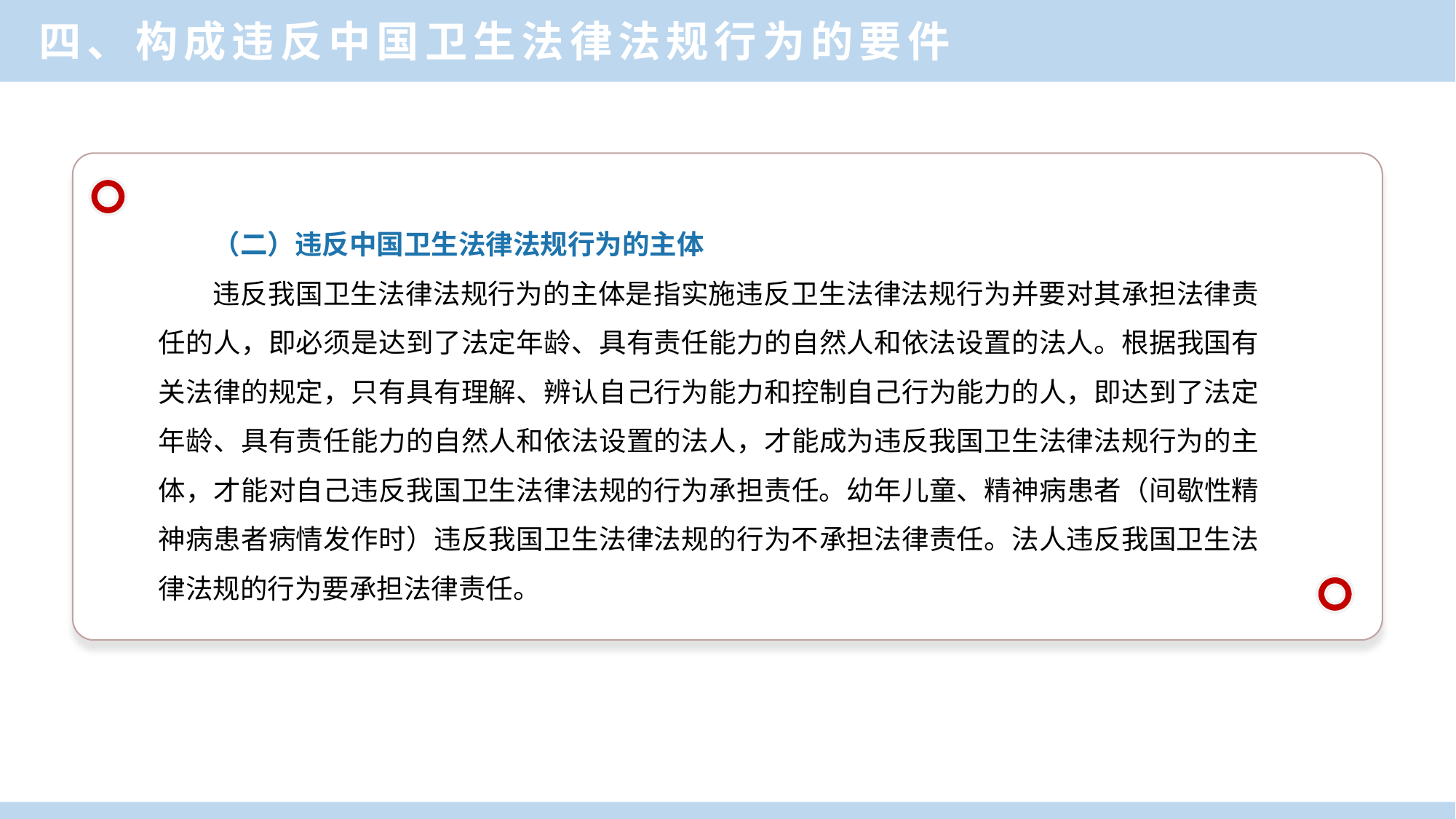

四、构成违反中国卫生法律法规行为的要件

（二）违反中国卫生法律法规行为的主体
违反我国卫生法律法规行为的主体是指实施违反卫生法律法规行为并要对其承担法律责任的人，即必须是达到了法定年龄、具有责任能力的自然人和依法设置的法人。根据我国有关法律的规定，只有具有理解、辨认自己行为能力和控制自己行为能力的人，即达到了法定年龄、具有责任能力的自然人和依法设置的法人，才能成为违反我国卫生法律法规行为的主体，才能对自己违反我国卫生法律法规的行为承担责任。幼年儿童、精神病患者（间歇性精神病患者病情发作时）违反我国卫生法律法规的行为不承担法律责任。法人违反我国卫生法律法规的行为要承担法律责任。